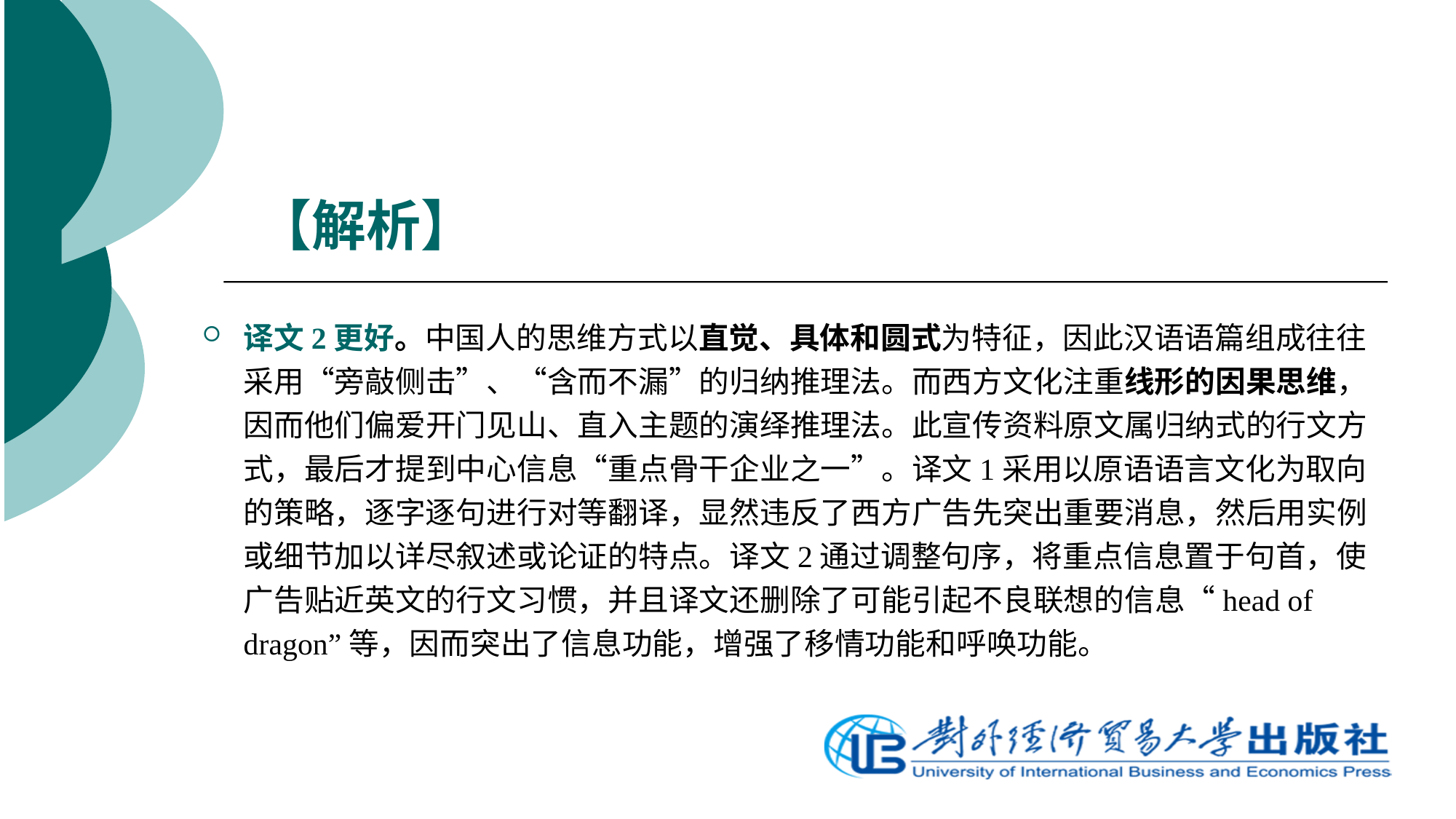

# 【解析】
译文2更好。中国人的思维方式以直觉、具体和圆式为特征，因此汉语语篇组成往往采用“旁敲侧击”、“含而不漏”的归纳推理法。而西方文化注重线形的因果思维，因而他们偏爱开门见山、直入主题的演绎推理法。此宣传资料原文属归纳式的行文方式，最后才提到中心信息“重点骨干企业之一”。译文1采用以原语语言文化为取向的策略，逐字逐句进行对等翻译，显然违反了西方广告先突出重要消息，然后用实例或细节加以详尽叙述或论证的特点。译文2通过调整句序，将重点信息置于句首，使广告贴近英文的行文习惯，并且译文还删除了可能引起不良联想的信息“head of dragon”等，因而突出了信息功能，增强了移情功能和呼唤功能。